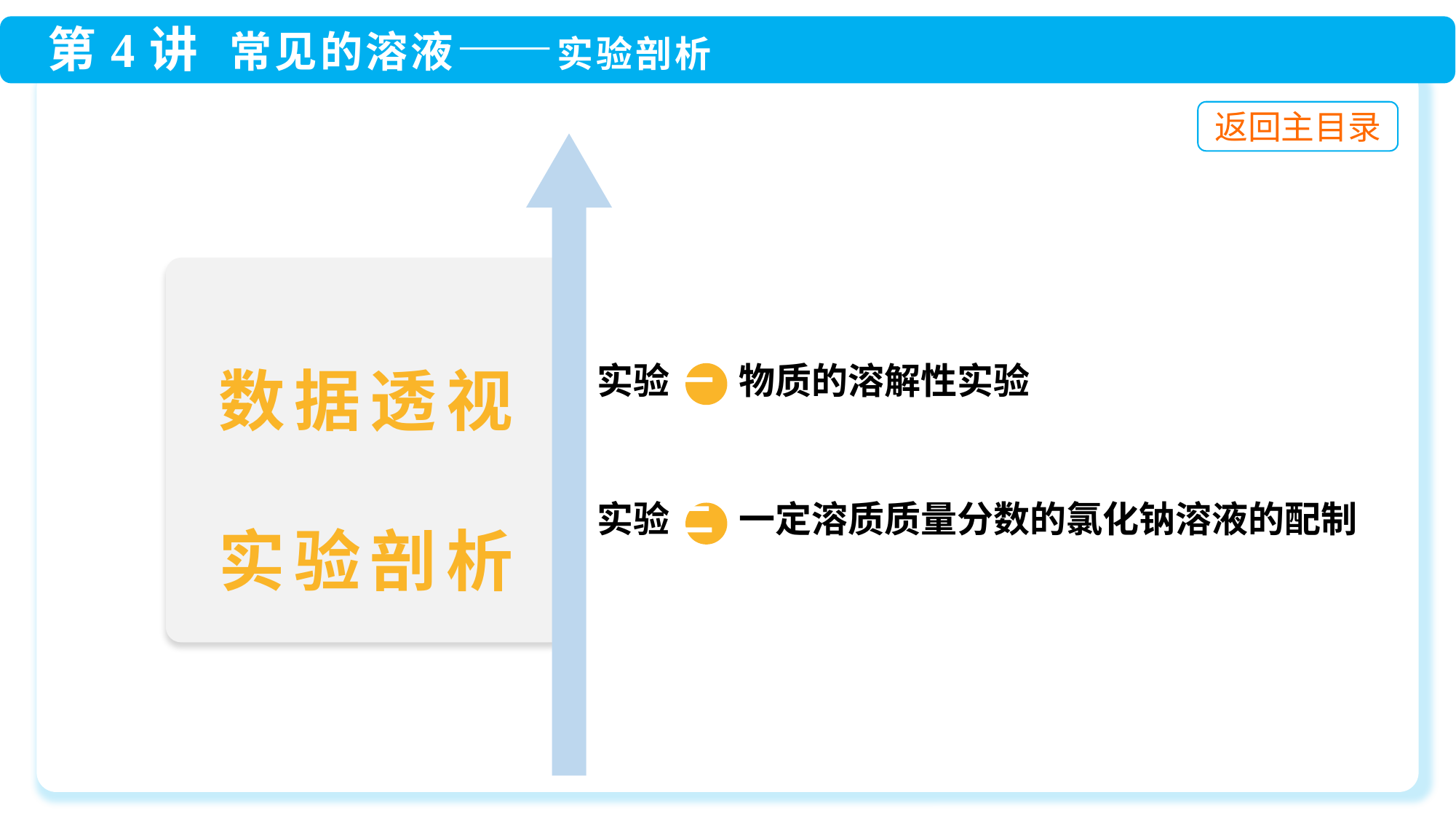

实验 一   物质的溶解性实验
实验 二   一定溶质质量分数的氯化钠溶液的配制
数据透视
实验剖析